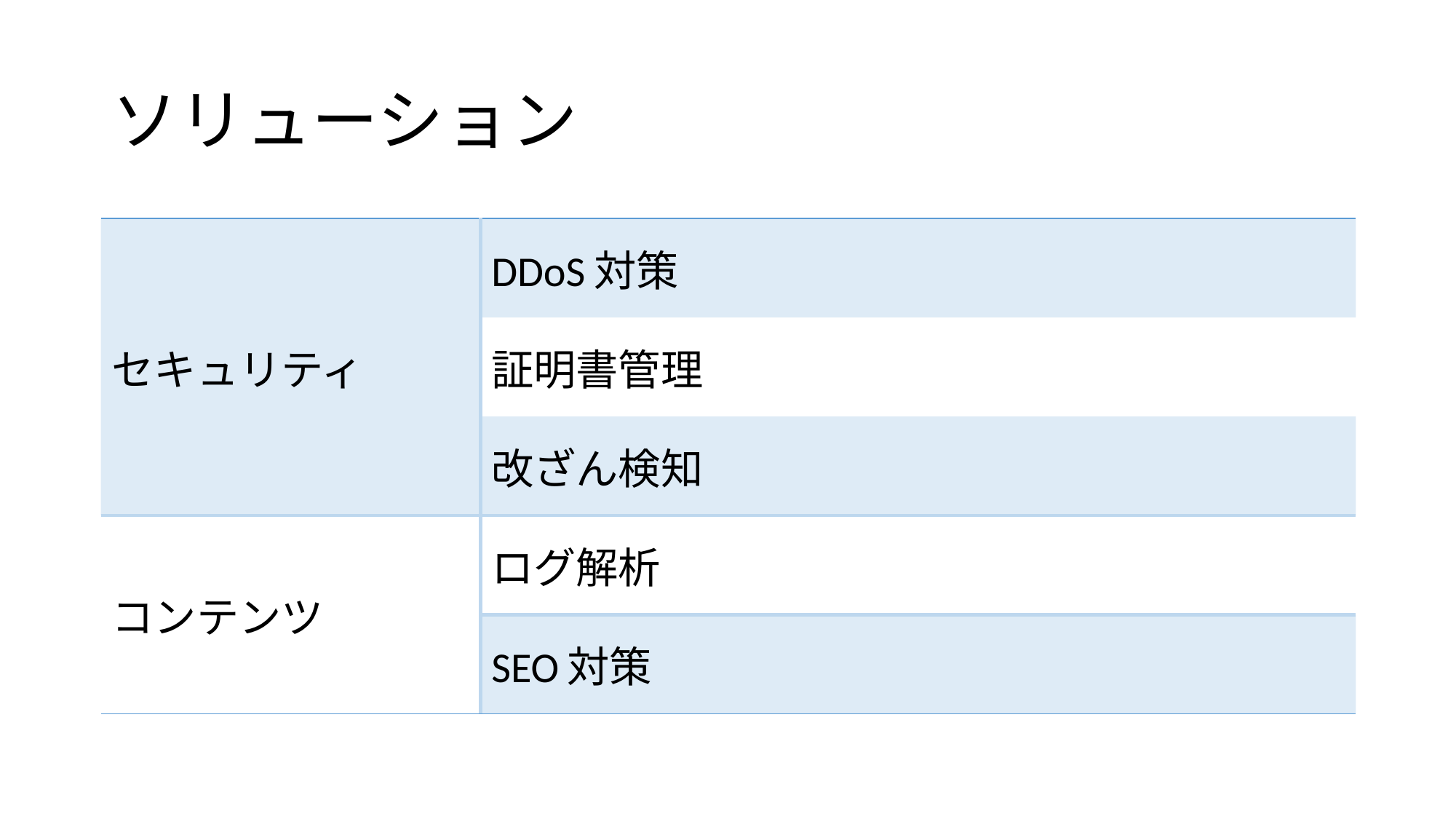

# ソリューション
| セキュリティ | DDoS対策 |
| --- | --- |
|  | 証明書管理 |
|  | 改ざん検知 |
| コンテンツ | ログ解析 |
|  | SEO対策 |